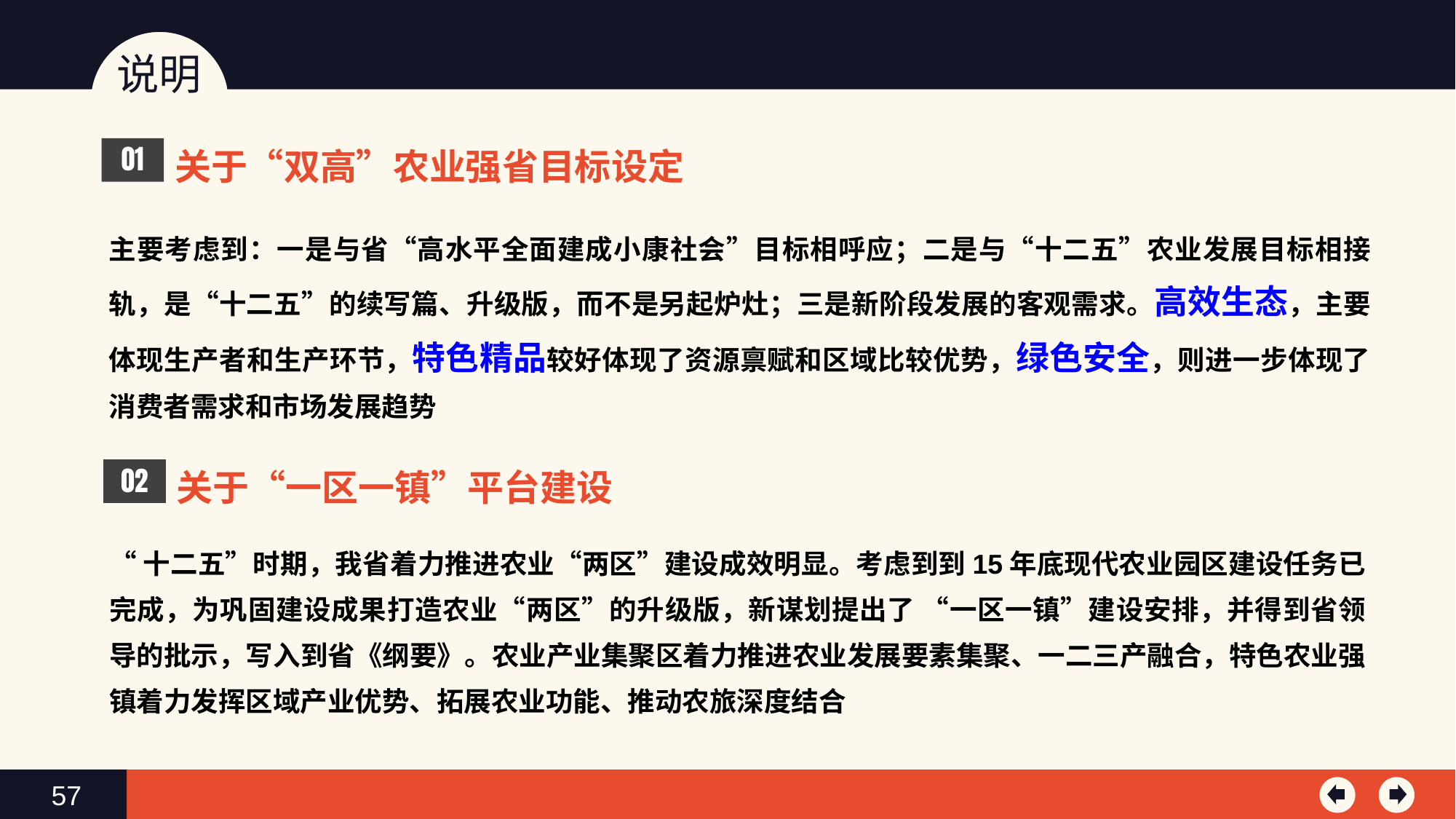

说明
关于“双高”农业强省目标设定
01
主要考虑到：一是与省“高水平全面建成小康社会”目标相呼应；二是与“十二五”农业发展目标相接轨，是“十二五”的续写篇、升级版，而不是另起炉灶；三是新阶段发展的客观需求。高效生态，主要体现生产者和生产环节，特色精品较好体现了资源禀赋和区域比较优势，绿色安全，则进一步体现了消费者需求和市场发展趋势
关于“一区一镇”平台建设
02
“十二五”时期，我省着力推进农业“两区”建设成效明显。考虑到到15年底现代农业园区建设任务已完成，为巩固建设成果打造农业“两区”的升级版，新谋划提出了 “一区一镇”建设安排，并得到省领导的批示，写入到省《纲要》。农业产业集聚区着力推进农业发展要素集聚、一二三产融合，特色农业强镇着力发挥区域产业优势、拓展农业功能、推动农旅深度结合
57